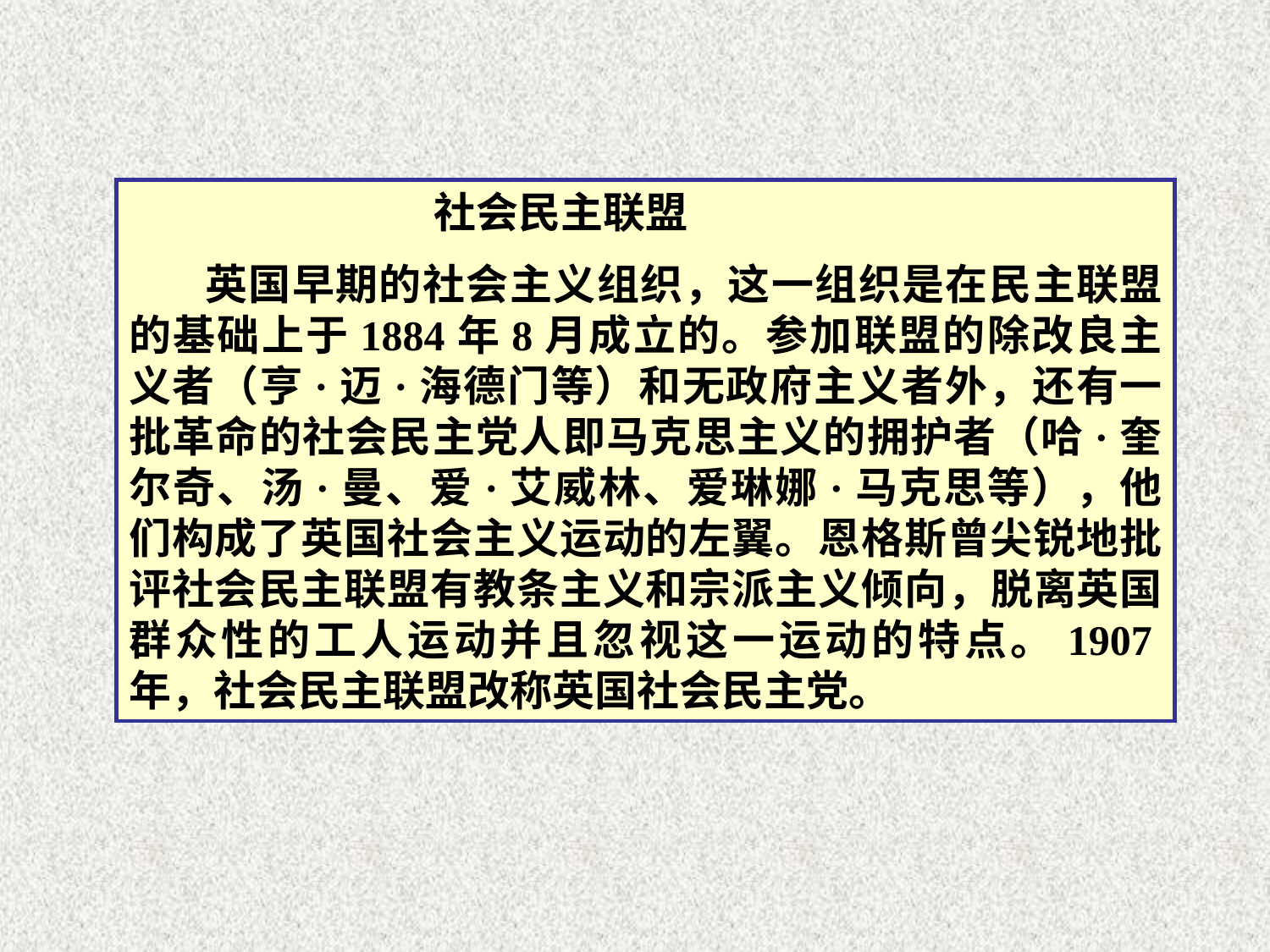

社会民主联盟
      英国早期的社会主义组织，这一组织是在民主联盟的基础上于1884年8月成立的。参加联盟的除改良主义者（亨·迈·海德门等）和无政府主义者外，还有一批革命的社会民主党人即马克思主义的拥护者（哈·奎尔奇、汤·曼、爱·艾威林、爱琳娜·马克思等），他们构成了英国社会主义运动的左翼。恩格斯曾尖锐地批评社会民主联盟有教条主义和宗派主义倾向，脱离英国群众性的工人运动并且忽视这一运动的特点。1907年，社会民主联盟改称英国社会民主党。